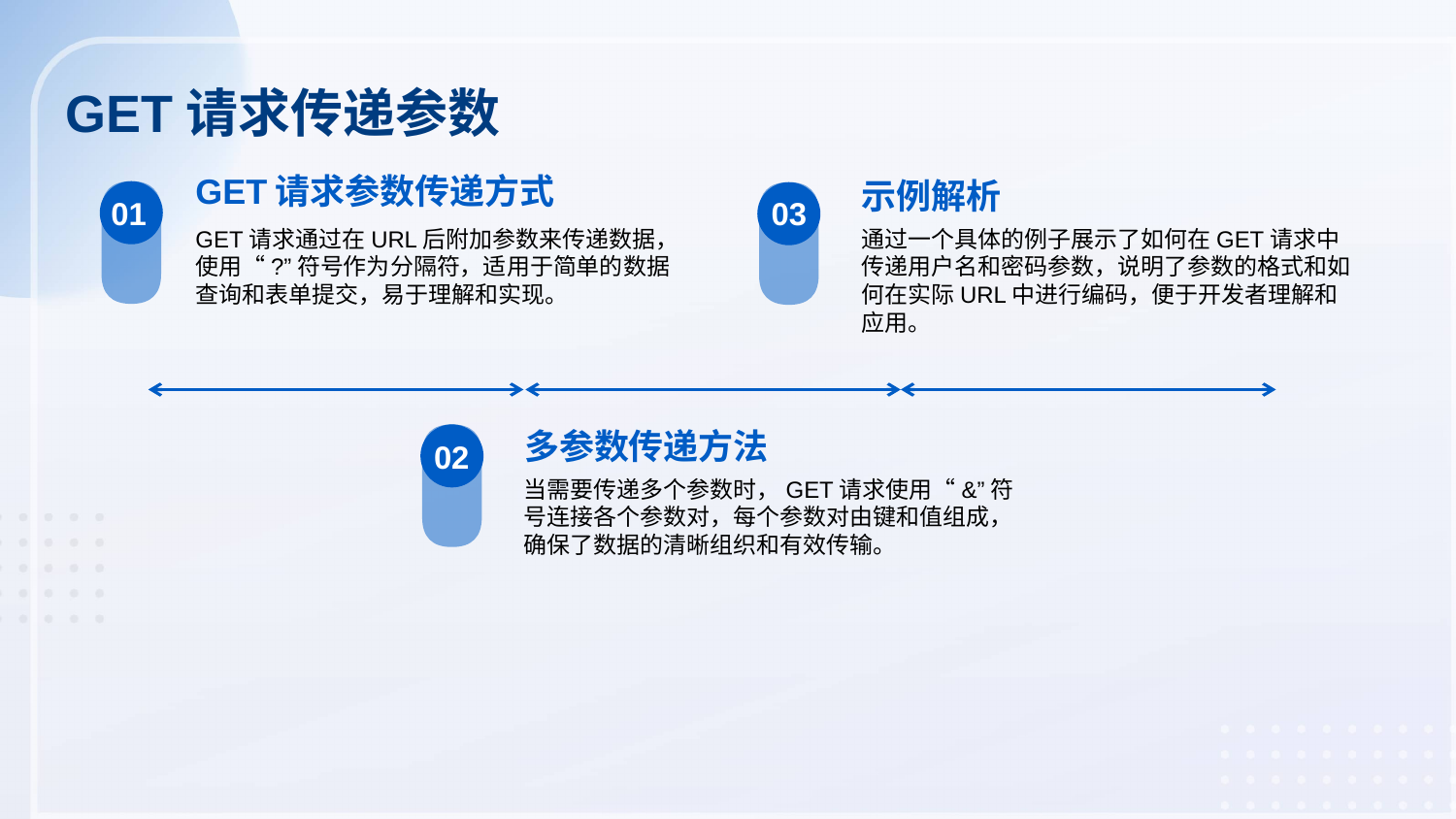

GET请求传递参数
GET请求参数传递方式
示例解析
01
03

GET请求通过在URL后附加参数来传递数据，使用“?”符号作为分隔符，适用于简单的数据查询和表单提交，易于理解和实现。
通过一个具体的例子展示了如何在GET请求中传递用户名和密码参数，说明了参数的格式和如何在实际URL中进行编码，便于开发者理解和应用。

多参数传递方法
02

当需要传递多个参数时，GET请求使用“&”符号连接各个参数对，每个参数对由键和值组成，确保了数据的清晰组织和有效传输。